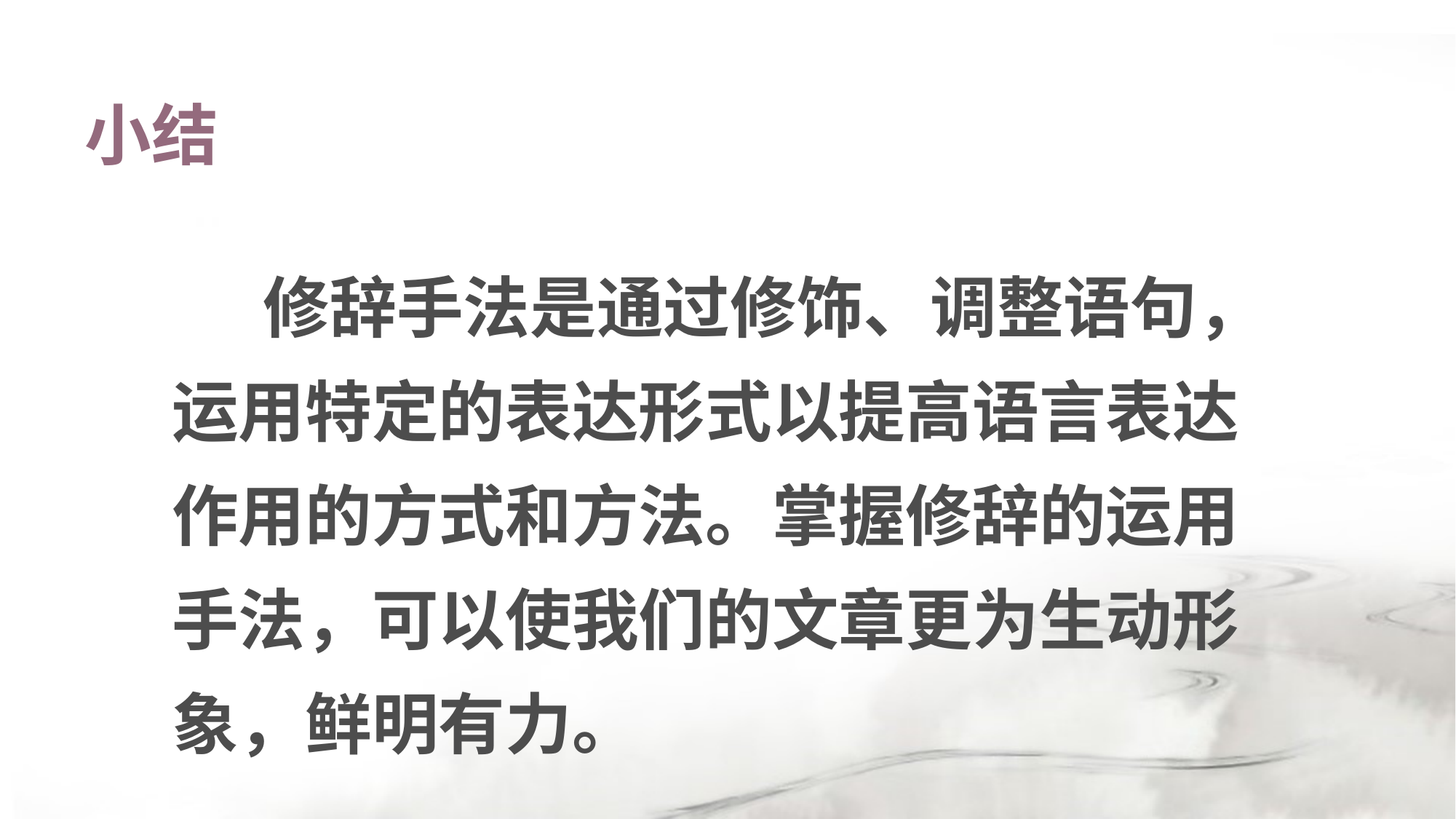

# 小结
     修辞手法是通过修饰、调整语句，运用特定的表达形式以提高语言表达作用的方式和方法。掌握修辞的运用手法，可以使我们的文章更为生动形象，鲜明有力。